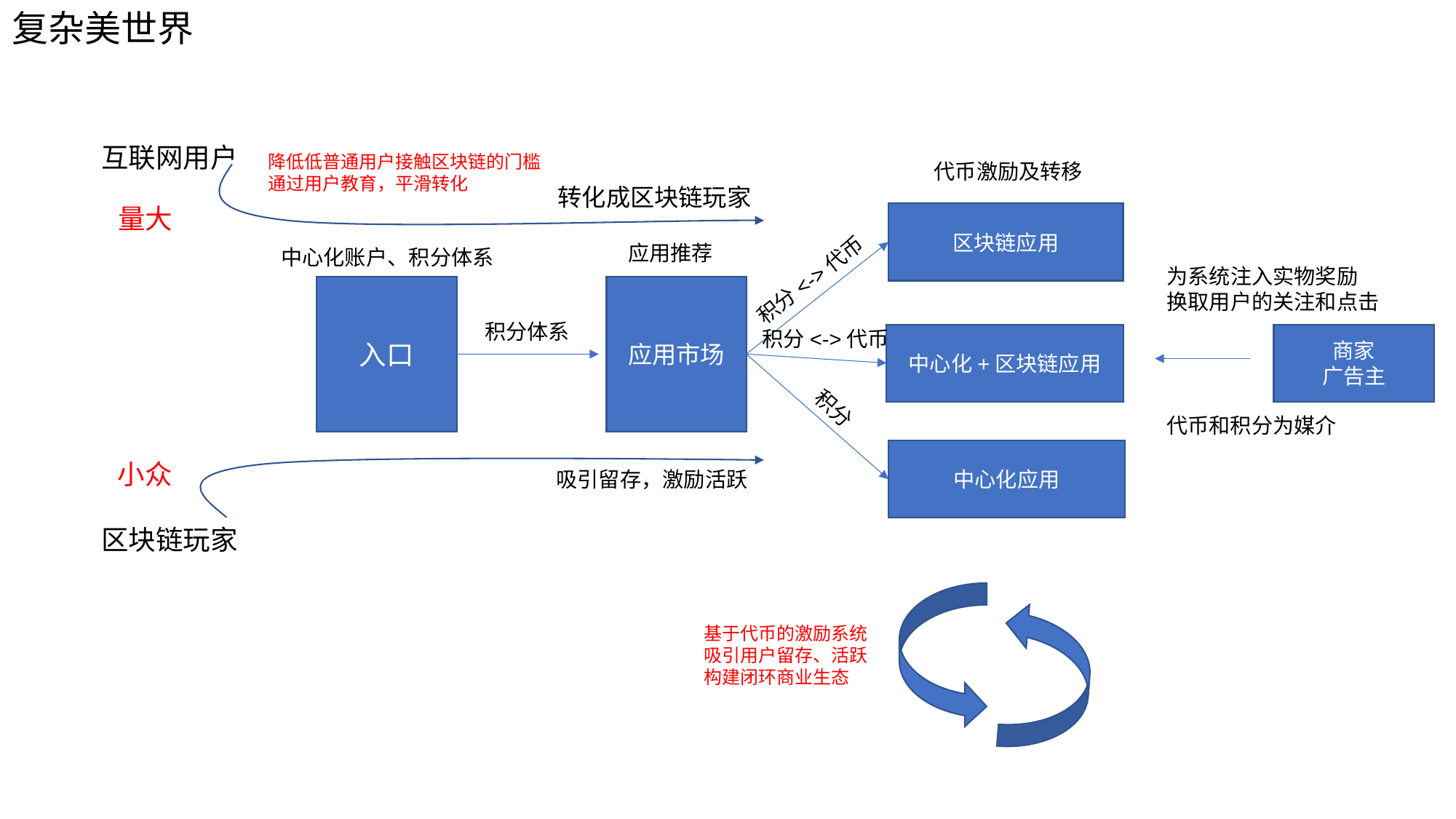

复杂美世界
互联网用户
降低低普通用户接触区块链的门槛
通过用户教育，平滑转化
代币激励及转移

转化成区块链玩家
量大
区块链应用
应用推荐
中心化账户、积分体系
为系统注入实物奖励
换取用户的关注和点击
积分<->代币
入口
应用市场
积分体系
积分<->代币
中心化+区块链应用
商家
广告主
积分
代币和积分为媒介
中心化应用
小众

吸引留存，激励活跃
区块链玩家

基于代币的激励系统
吸引用户留存、活跃
构建闭环商业生态